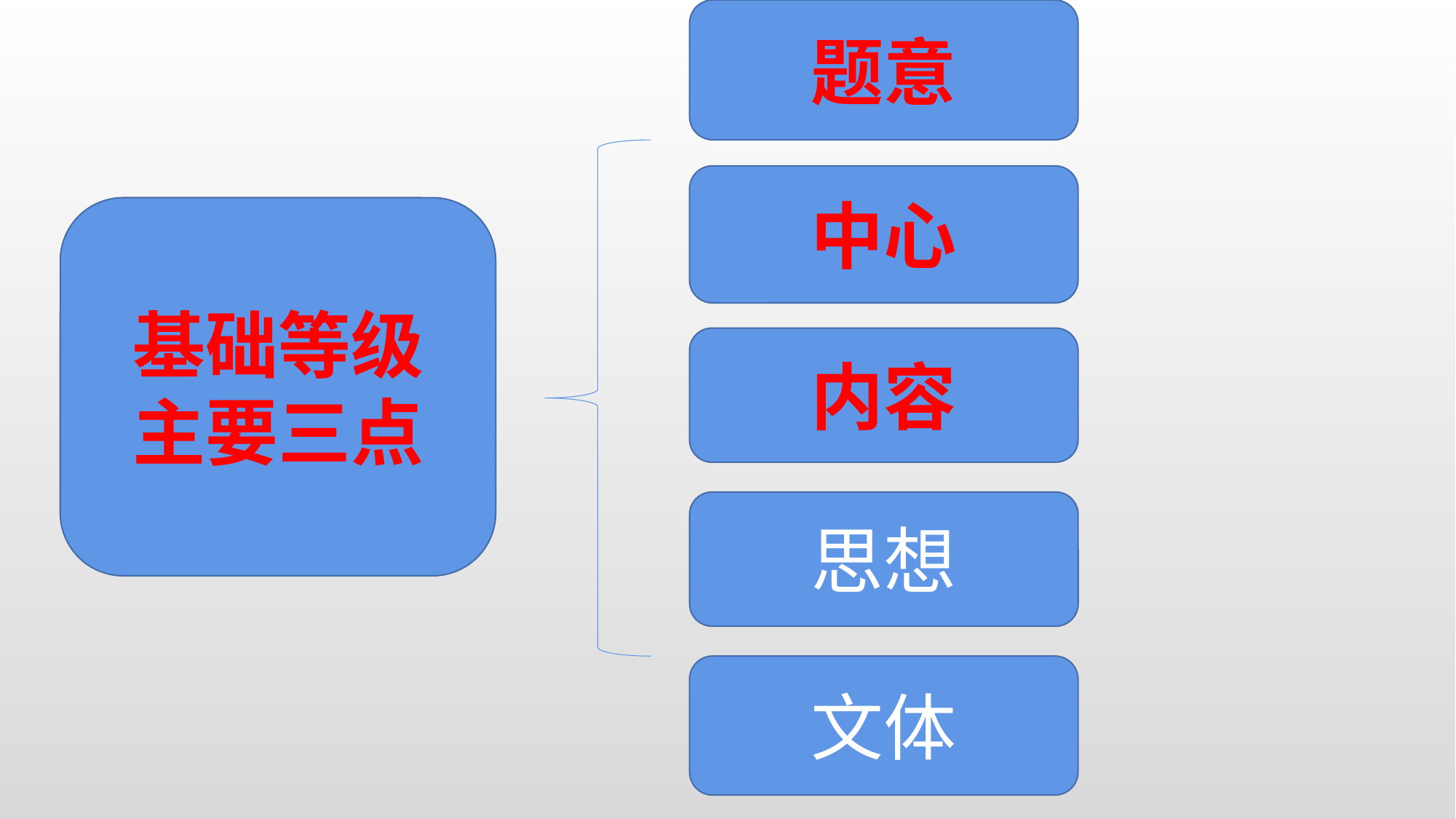

题意

中心
基础等级
主要三点
内容
思想
文体